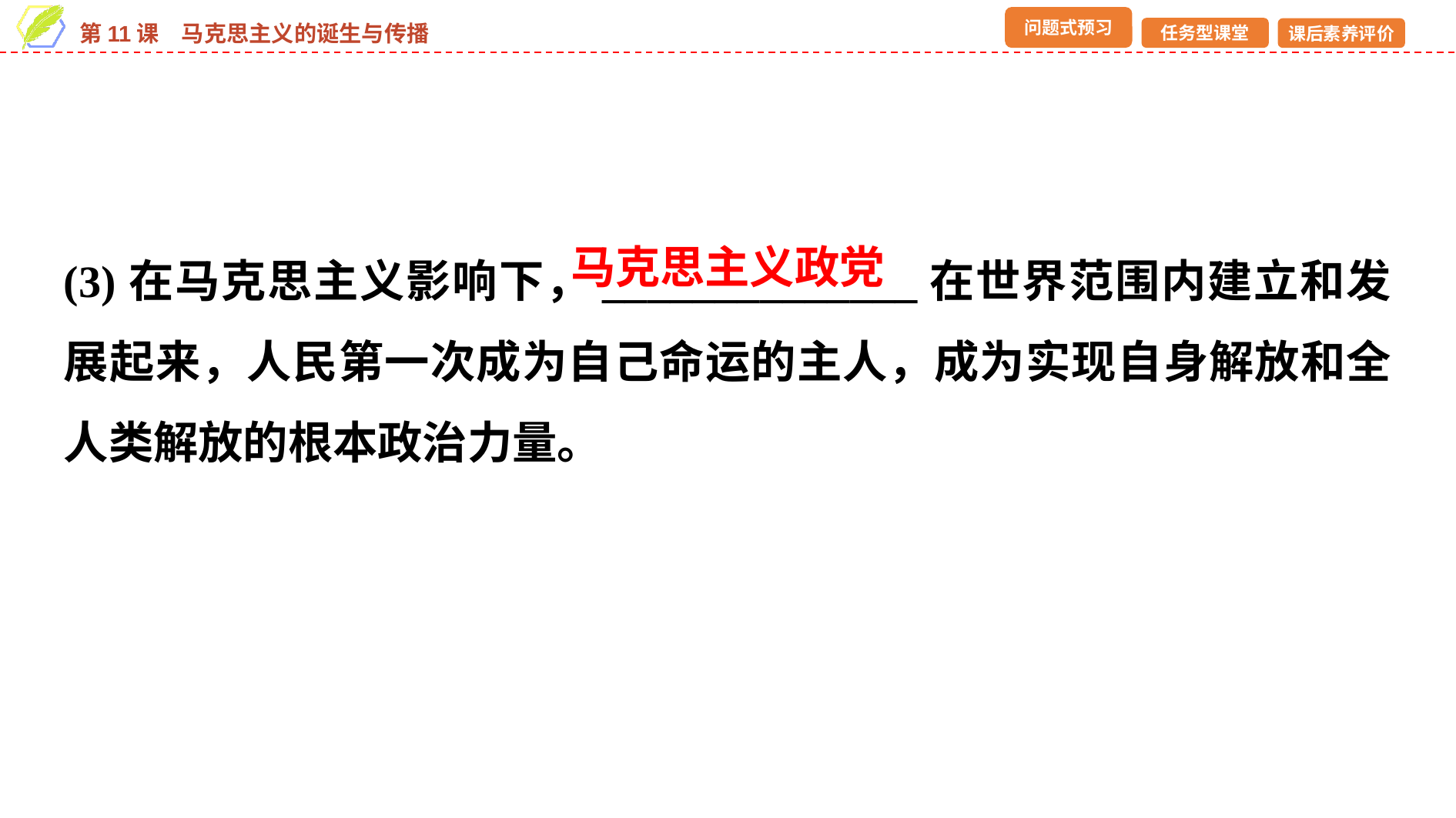

(3)在马克思主义影响下，______________在世界范围内建立和发展起来，人民第一次成为自己命运的主人，成为实现自身解放和全人类解放的根本政治力量。
马克思主义政党